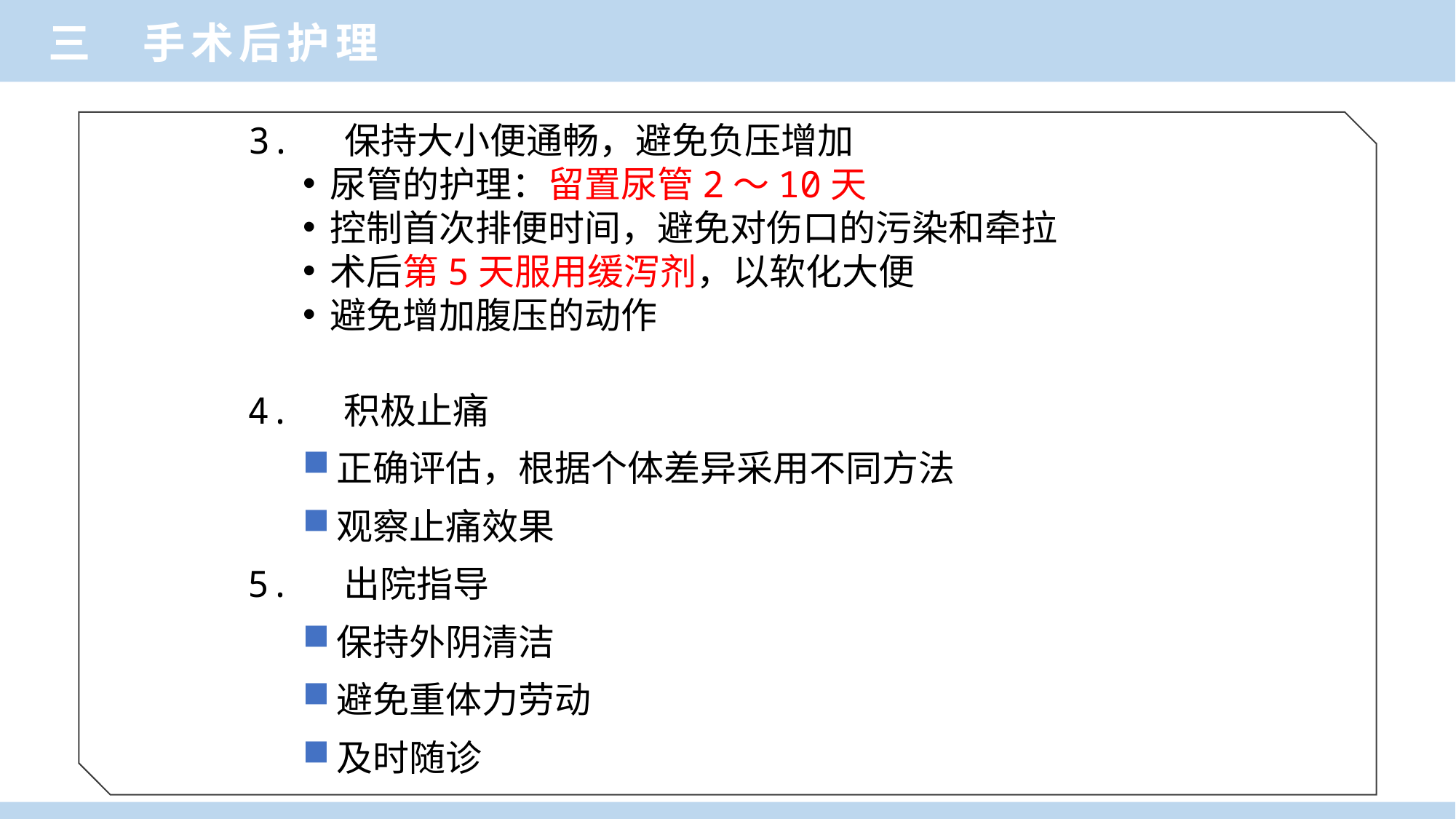

三   手术后护理

3.  保持大小便通畅，避免负压增加
尿管的护理：留置尿管2～10天
控制首次排便时间，避免对伤口的污染和牵拉
术后第5天服用缓泻剂，以软化大便
避免增加腹压的动作
4.  积极止痛
正确评估，根据个体差异采用不同方法
观察止痛效果
5.  出院指导
保持外阴清洁
避免重体力劳动
及时随诊